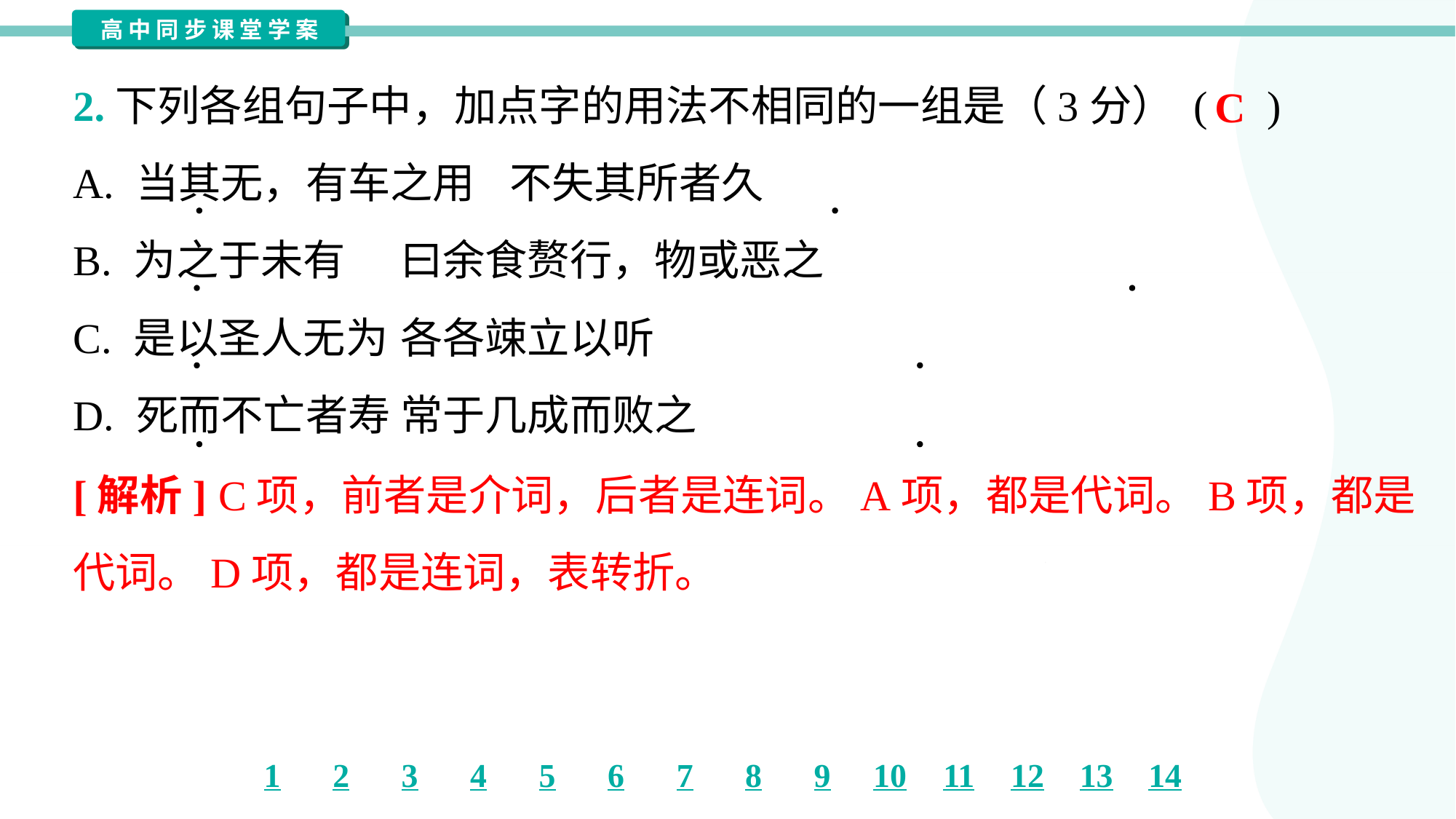

2.下列各组句子中，加点字的用法不相同的一组是（3分） (     )
C
A. 当其无，有车之用	不失其所者久
B. 为之于未有	曰余食赘行，物或恶之
C. 是以圣人无为	各各竦立以听
D. 死而不亡者寿	常于几成而败之

[解析] C项，前者是介词，后者是连词。A项，都是代词。B项，都是
代词。D项，都是连词，表转折。